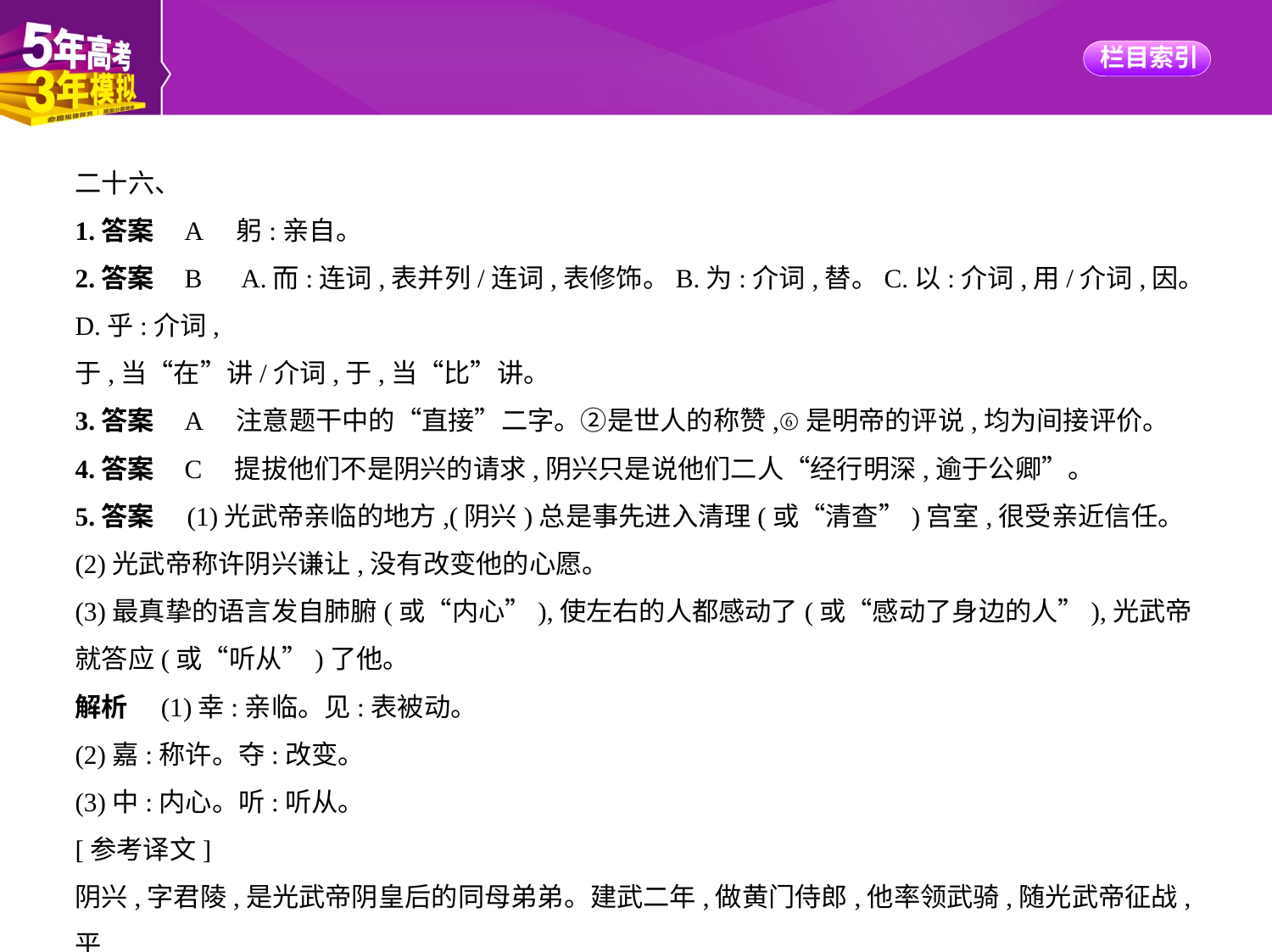

二十六、
1.答案    A　躬:亲自。
2.答案    B　A.而:连词,表并列/连词,表修饰。B.为:介词,替。C.以:介词,用/介词,因。D.乎:介词,
于,当“在”讲/介词,于,当“比”讲。
3.答案    A　注意题干中的“直接”二字。②是世人的称赞,⑥是明帝的评说,均为间接评价。
4.答案    C　提拔他们不是阴兴的请求,阴兴只是说他们二人“经行明深,逾于公卿”。
5.答案　(1)光武帝亲临的地方,(阴兴)总是事先进入清理(或“清查”)宫室,很受亲近信任。
(2)光武帝称许阴兴谦让,没有改变他的心愿。
(3)最真挚的语言发自肺腑(或“内心”),使左右的人都感动了(或“感动了身边的人”),光武帝
就答应(或“听从”)了他。
解析　(1)幸:亲临。见:表被动。
(2)嘉:称许。夺:改变。
(3)中:内心。听:听从。
[参考译文]
阴兴,字君陵,是光武帝阴皇后的同母弟弟。建武二年,做黄门侍郎,他率领武骑,随光武帝征战,平